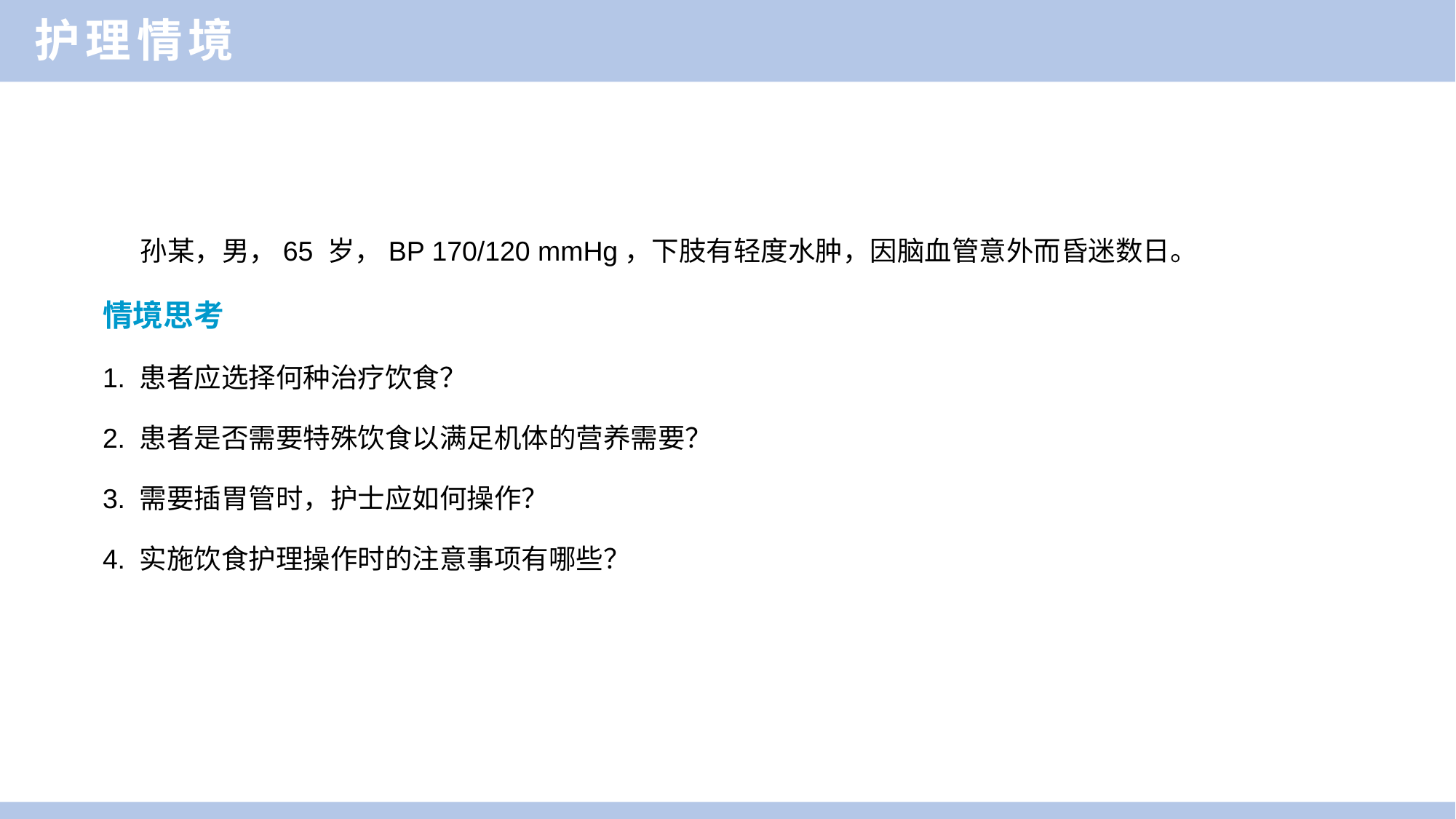

护理情境
     孙某，男，65 岁，BP 170/120 mmHg，下肢有轻度水肿，因脑血管意外而昏迷数日。
情境思考
1. 患者应选择何种治疗饮食？
2. 患者是否需要特殊饮食以满足机体的营养需要？
3. 需要插胃管时，护士应如何操作？
4. 实施饮食护理操作时的注意事项有哪些？